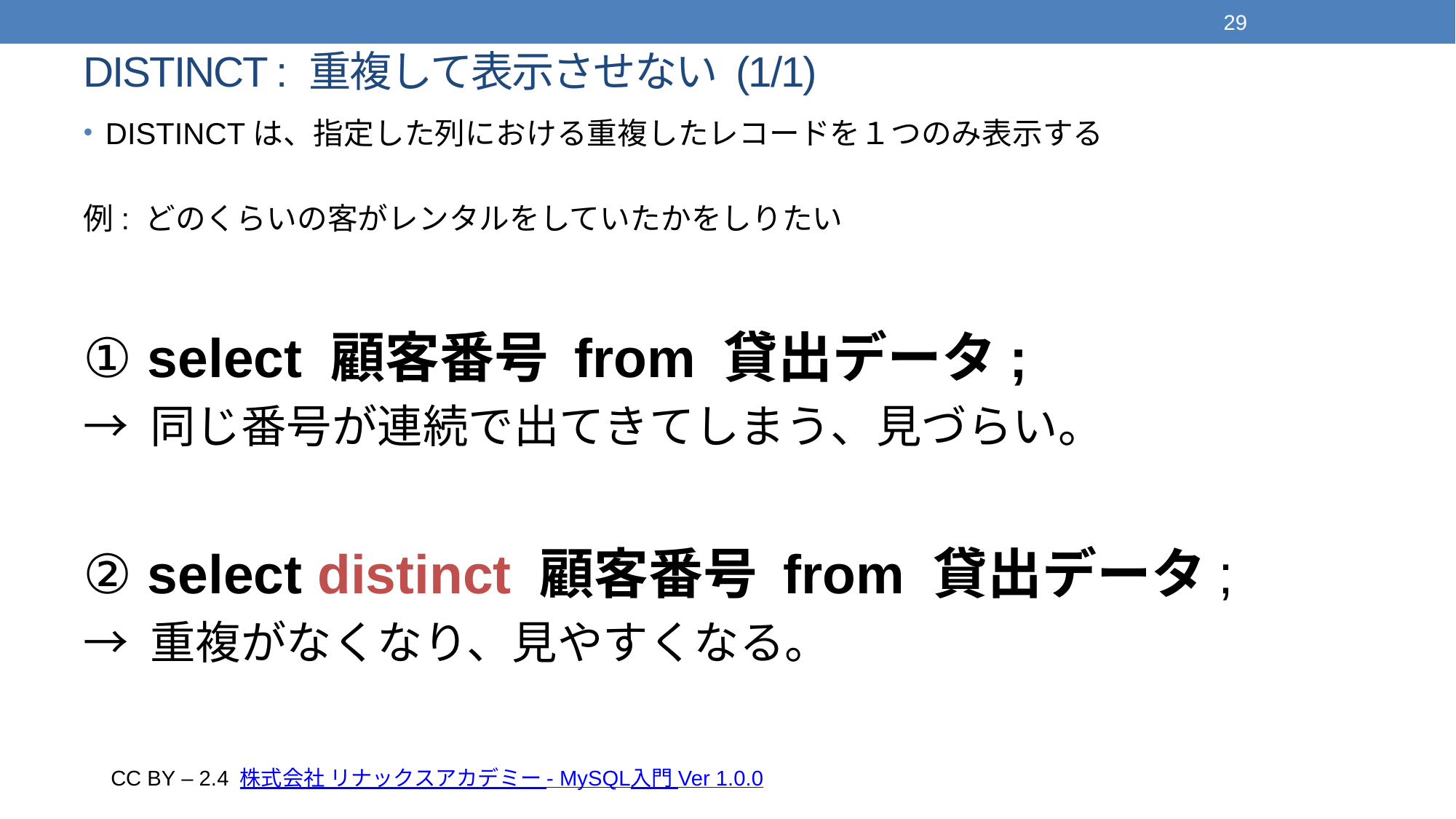

29
# DISTINCT : 重複して表示させない (1/1)
DISTINCTは、指定した列における重複したレコードを１つのみ表示する

例: どのくらいの客がレンタルをしていたかをしりたい

① select 顧客番号 from 貸出データ;
→ 同じ番号が連続で出てきてしまう、見づらい。

② select distinct 顧客番号 from 貸出データ;
→ 重複がなくなり、見やすくなる。
CC BY – 2.4 株式会社 リナックスアカデミー - MySQL入門 Ver 1.0.0